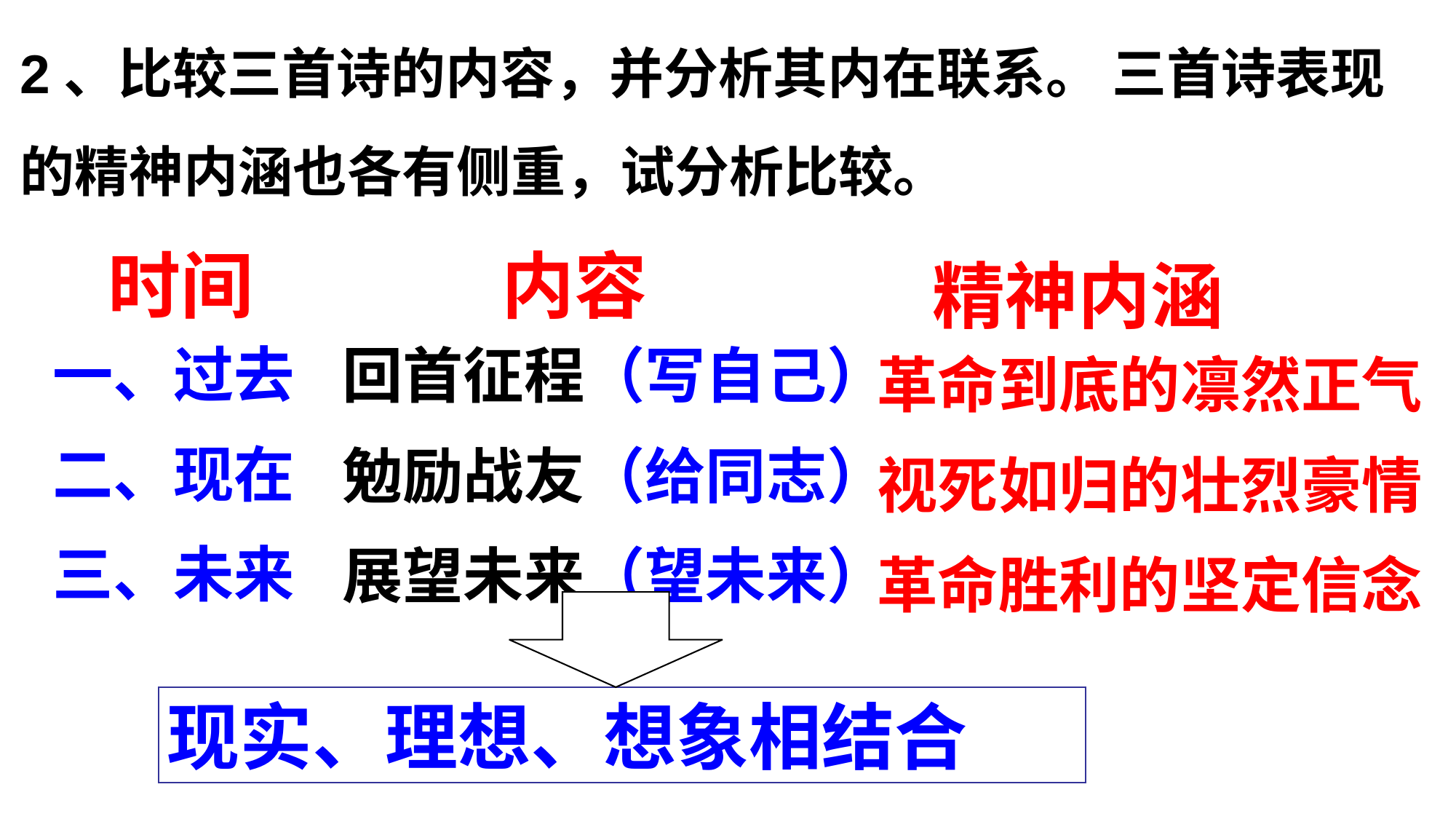

2、比较三首诗的内容，并分析其内在联系。 三首诗表现的精神内涵也各有侧重，试分析比较。
时间
内容
精神内涵
一、过去
二、现在
三、未来
回首征程（写自己）
勉励战友（给同志）
展望未来（望未来）
革命到底的凛然正气
视死如归的壮烈豪情
革命胜利的坚定信念

现实、理想、想象相结合